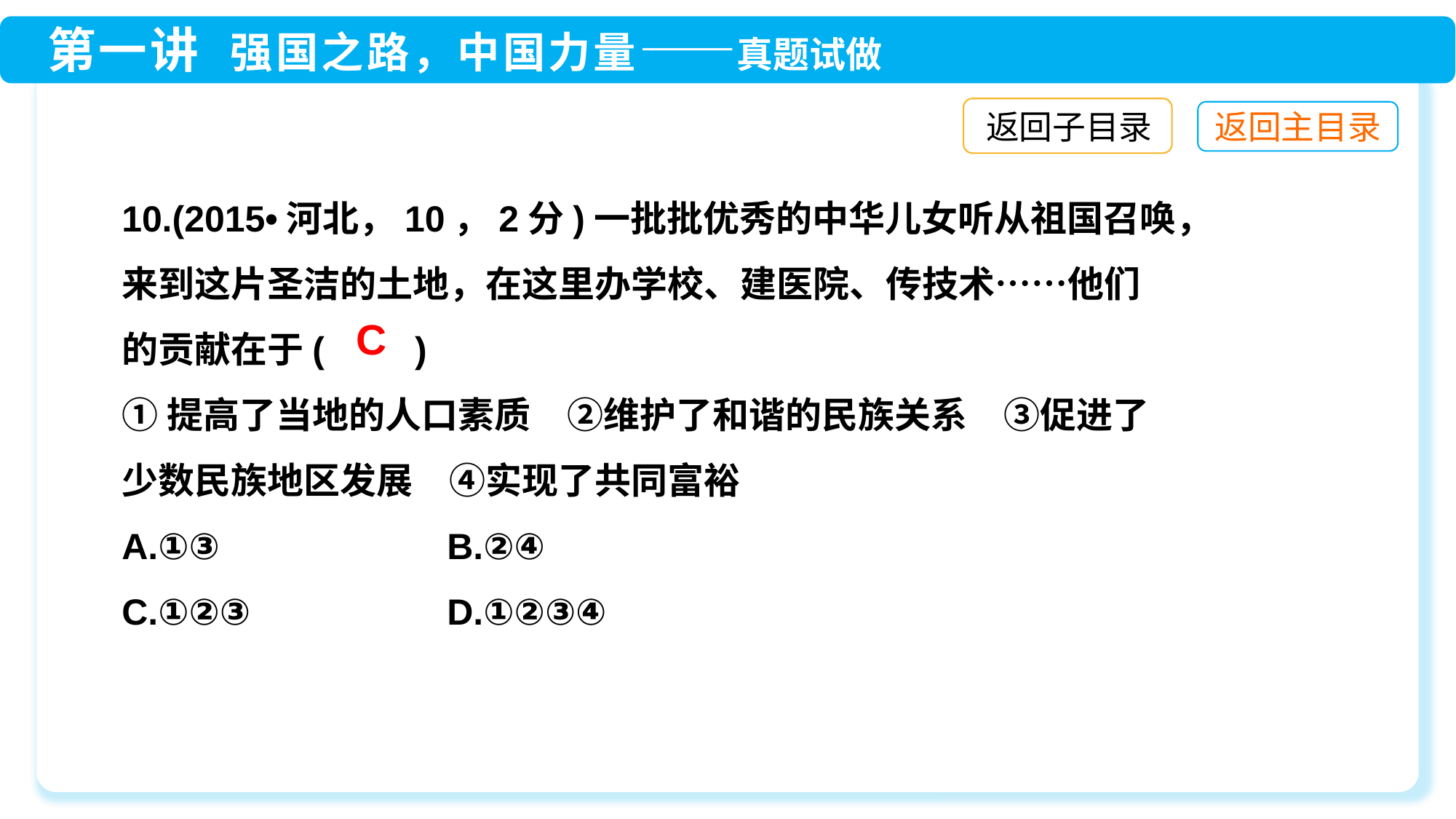

返回子目录

10.(2015•河北，10，2分)一批批优秀的中华儿女听从祖国召唤，来到这片圣洁的土地，在这里办学校、建医院、传技术……他们的贡献在于(　　)
①提高了当地的人口素质　②维护了和谐的民族关系　③促进了少数民族地区发展　④实现了共同富裕
A.①③　	            B.②④
C.①②③　	            D.①②③④
C